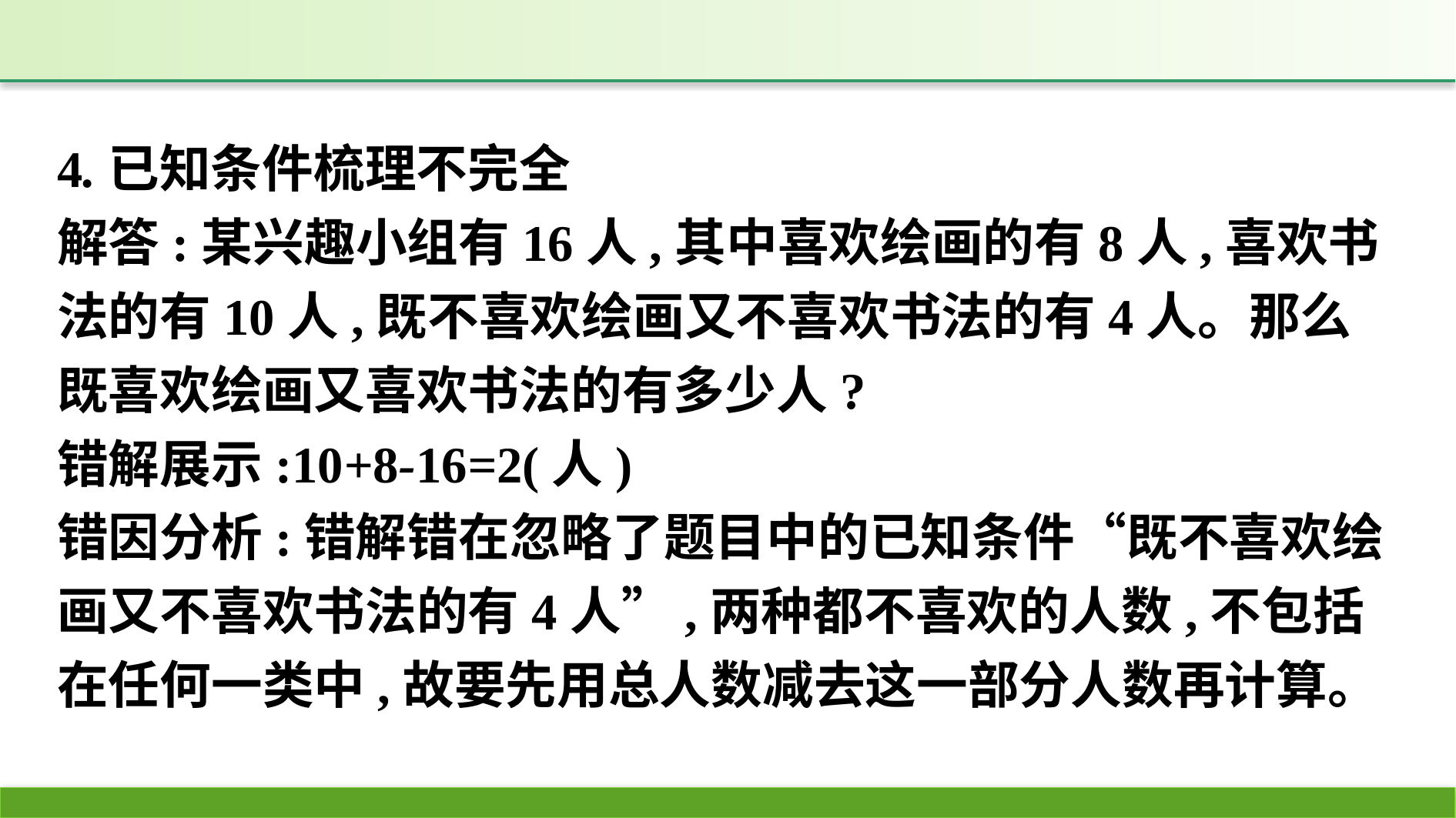

4.已知条件梳理不完全
解答:某兴趣小组有16人,其中喜欢绘画的有8人,喜欢书法的有10人,既不喜欢绘画又不喜欢书法的有4人。那么既喜欢绘画又喜欢书法的有多少人?
错解展示:10+8-16=2(人)
错因分析:错解错在忽略了题目中的已知条件“既不喜欢绘画又不喜欢书法的有4人”,两种都不喜欢的人数,不包括在任何一类中,故要先用总人数减去这一部分人数再计算。